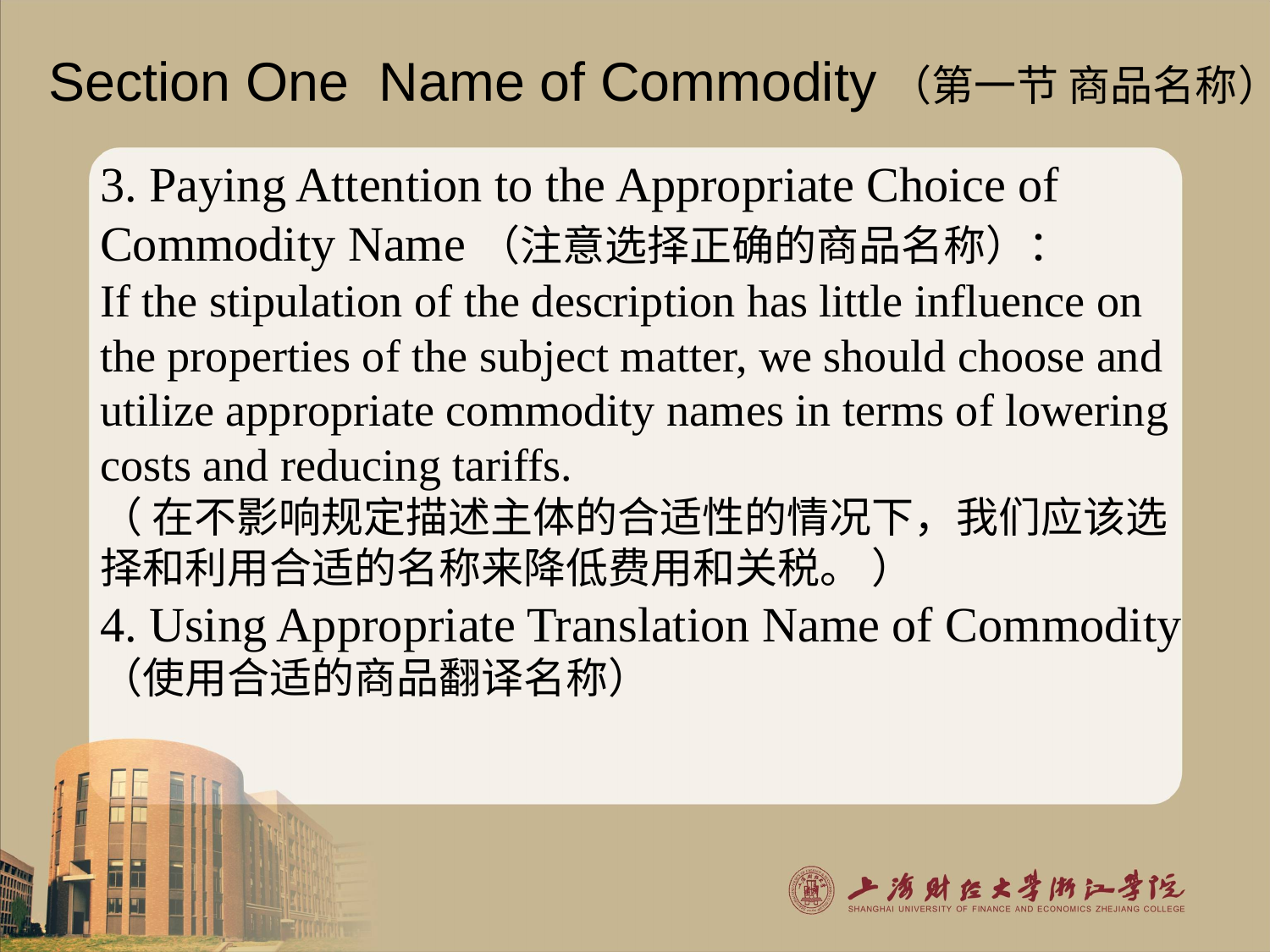

Section One  Name of Commodity（第一节 商品名称）
3. Paying Attention to the Appropriate Choice of       Commodity Name（注意选择正确的商品名称）：
If the stipulation of the description has little influence on the properties of the subject matter, we should choose and utilize appropriate commodity names in terms of lowering costs and reducing tariffs.
（ 在不影响规定描述主体的合适性的情况下，我们应该选择和利用合适的名称来降低费用和关税。 ）
4. Using Appropriate Translation Name of Commodity
（使用合适的商品翻译名称）